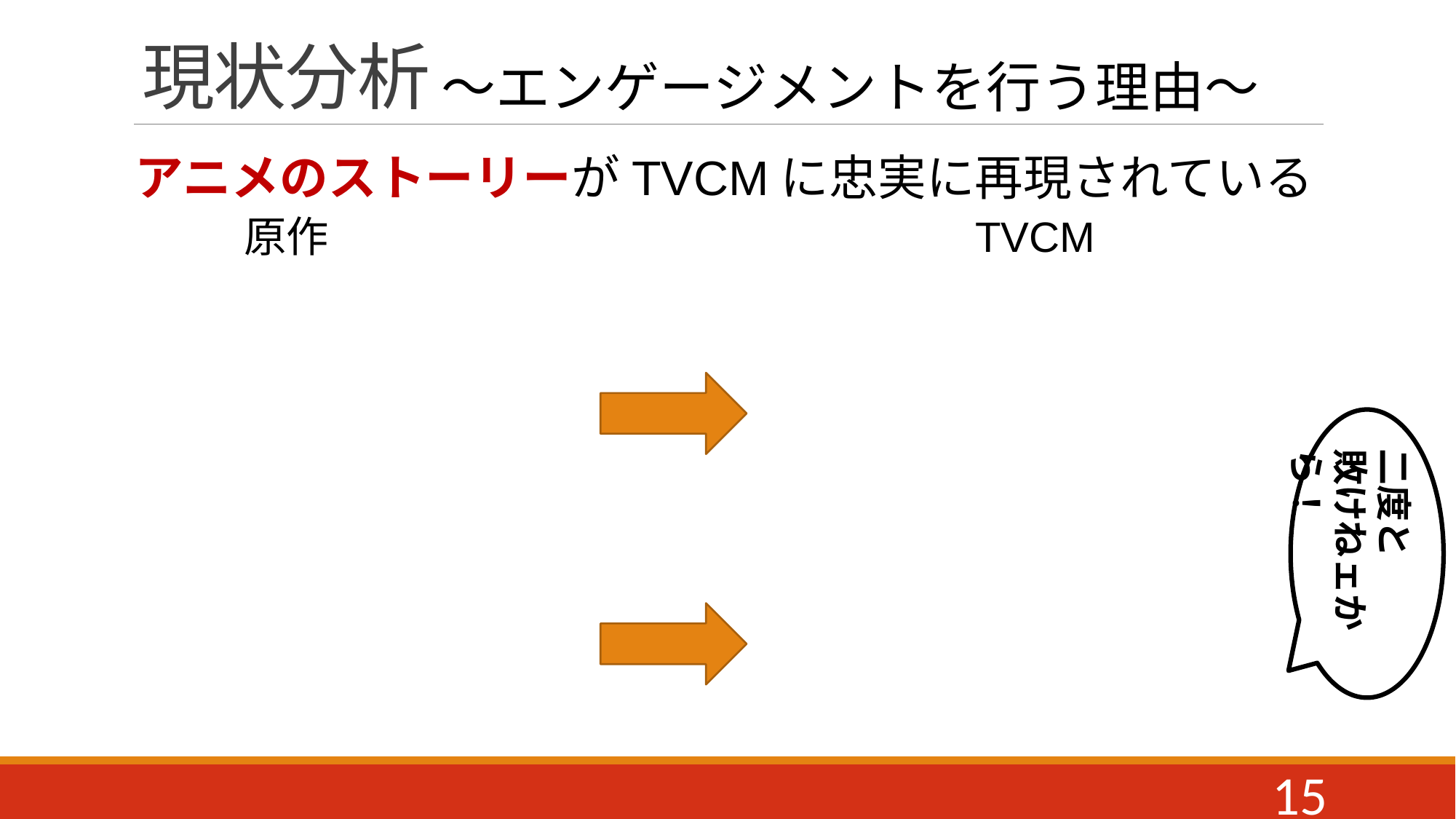

# 現状分析
～エンゲージメントを行う理由～
アニメのストーリーがTVCMに忠実に再現されている
原作
TVCM

二度と
敗けねェから！

15